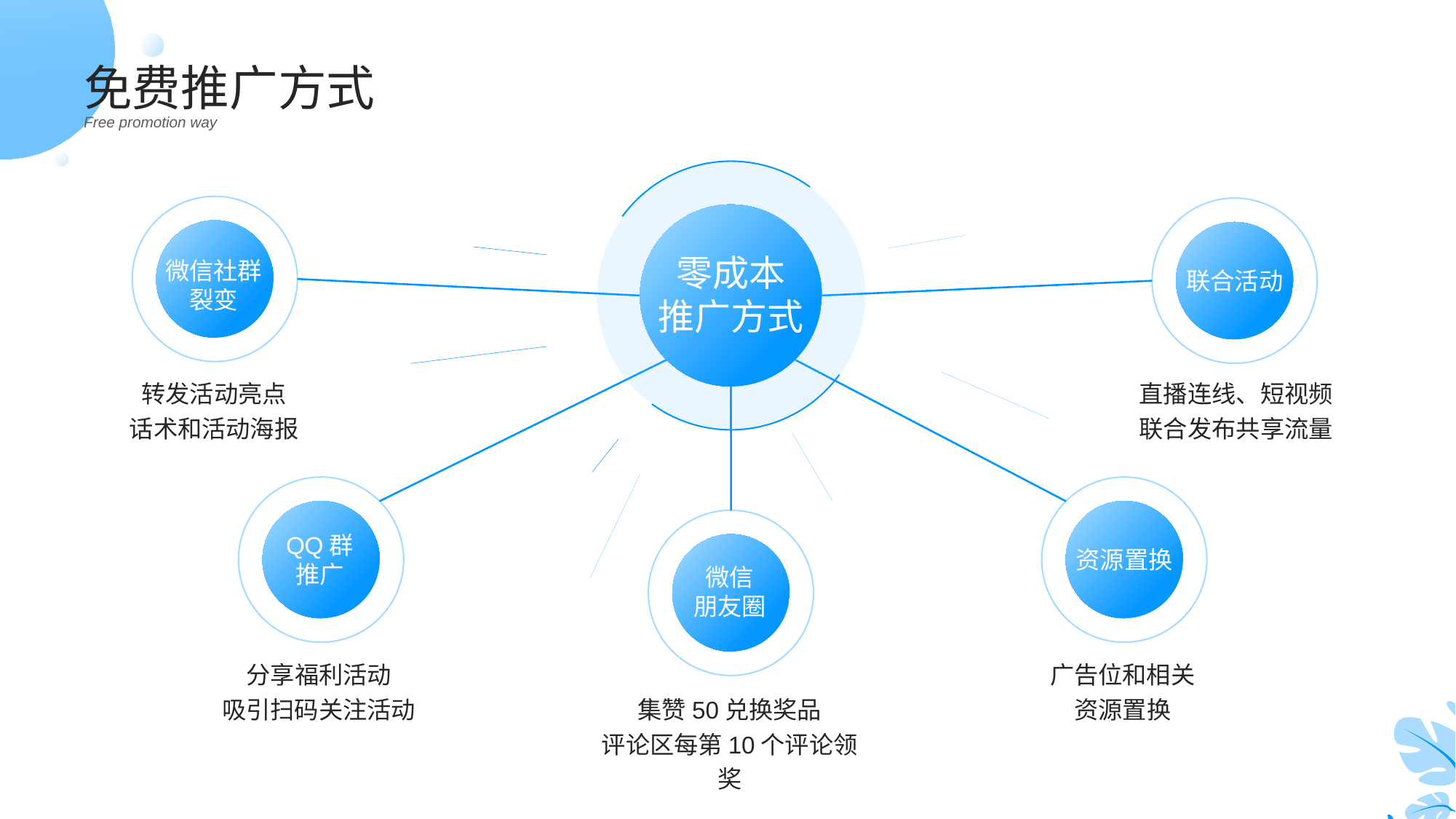

免费推广方式
Free promotion way

零成本
推广方式

微信社群
裂变

联合活动
转发活动亮点
话术和活动海报
直播连线、短视频联合发布共享流量

QQ群
推广

资源置换

微信
朋友圈
分享福利活动
吸引扫码关注活动
广告位和相关
资源置换
集赞50兑换奖品
评论区每第10个评论领奖